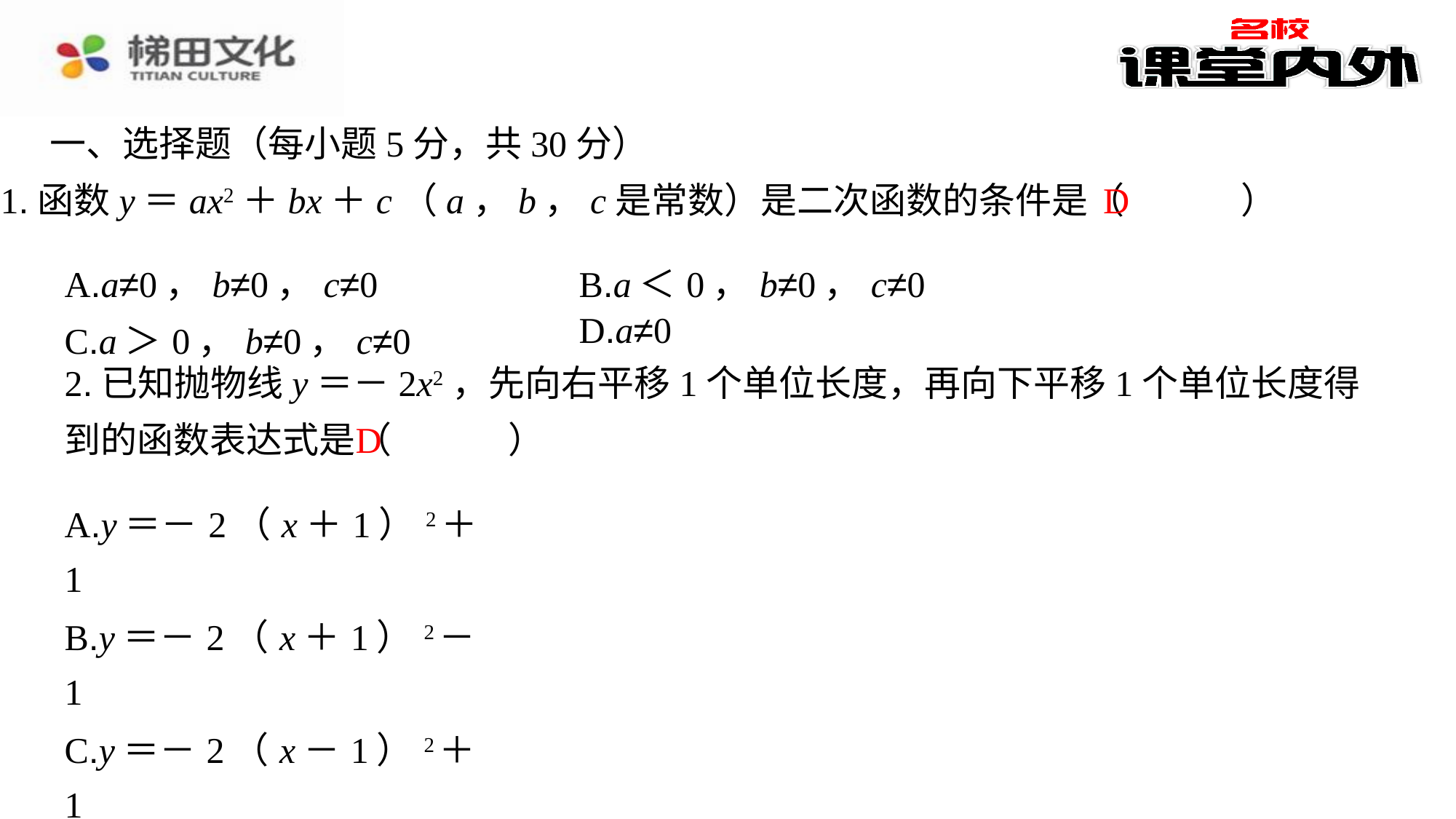

一、选择题（每小题5分，共30分）
D
1.函数y＝ax2＋bx＋c（a，b，c是常数）是二次函数的条件是（　D　）
| A.a≠0，b≠0，c≠0 | B.a＜0，b≠0，c≠0 |
| --- | --- |
| C.a＞0，b≠0，c≠0 | D.a≠0 |
2.已知抛物线y＝－2x2，先向右平移1个单位长度，再向下平移1个单位长度得到的函数表达式是（　D　）
D
| A.y＝－2（x＋1）2＋1 |
| --- |
| B.y＝－2（x＋1）2－1 |
| C.y＝－2（x－1）2＋1 |
| D.y＝－2（x－1）2－1 |